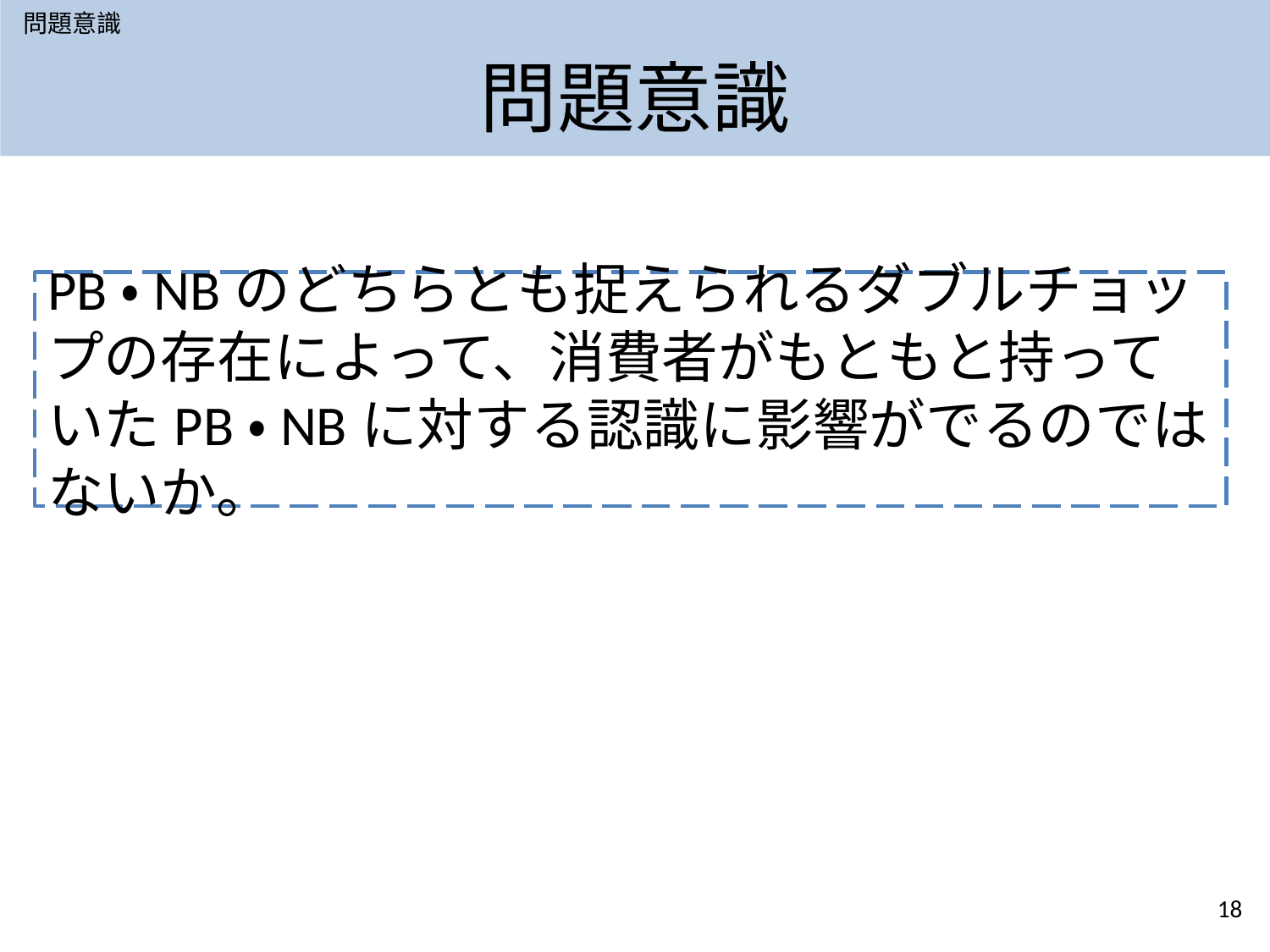

問題意識
# 問題意識
PB・NBのどちらとも捉えられるダブルチョップの存在によって、消費者がもともと持っていたPB・NBに対する認識に影響がでるのではないか。
18